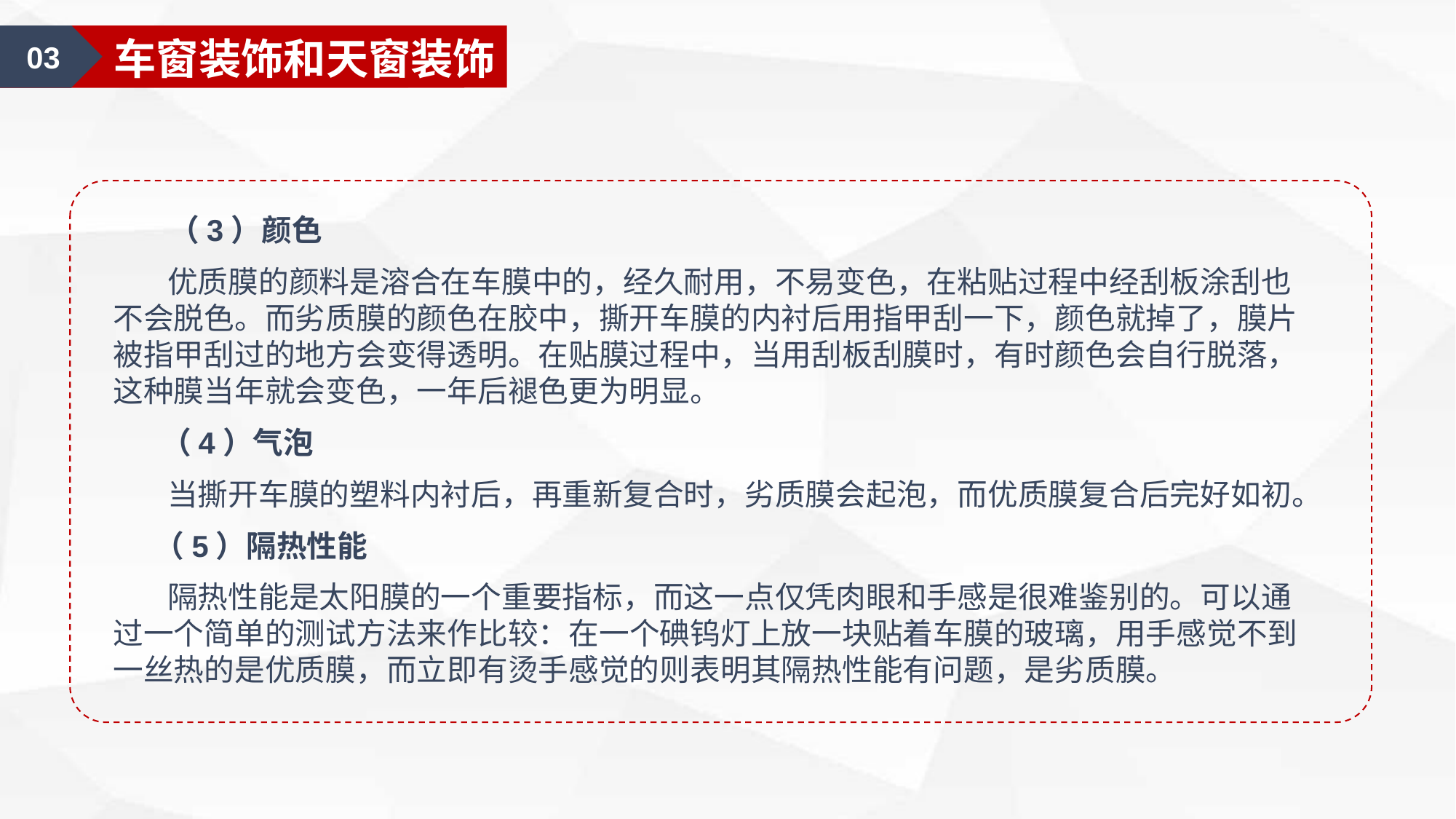

01
汽车美容认知

01
汽车外部的清洁

03
车窗装饰和天窗装饰

        （3）颜色
       优质膜的颜料是溶合在车膜中的，经久耐用，不易变色，在粘贴过程中经刮板涂刮也不会脱色。而劣质膜的颜色在胶中，撕开车膜的内衬后用指甲刮一下，颜色就掉了，膜片被指甲刮过的地方会变得透明。在贴膜过程中，当用刮板刮膜时，有时颜色会自行脱落，这种膜当年就会变色，一年后褪色更为明显。
      （4）气泡
       当撕开车膜的塑料内衬后，再重新复合时，劣质膜会起泡，而优质膜复合后完好如初。
     （5）隔热性能
       隔热性能是太阳膜的一个重要指标，而这一点仅凭肉眼和手感是很难鉴别的。可以通过一个简单的测试方法来作比较：在一个碘钨灯上放一块贴着车膜的玻璃，用手感觉不到一丝热的是优质膜，而立即有烫手感觉的则表明其隔热性能有问题，是劣质膜。